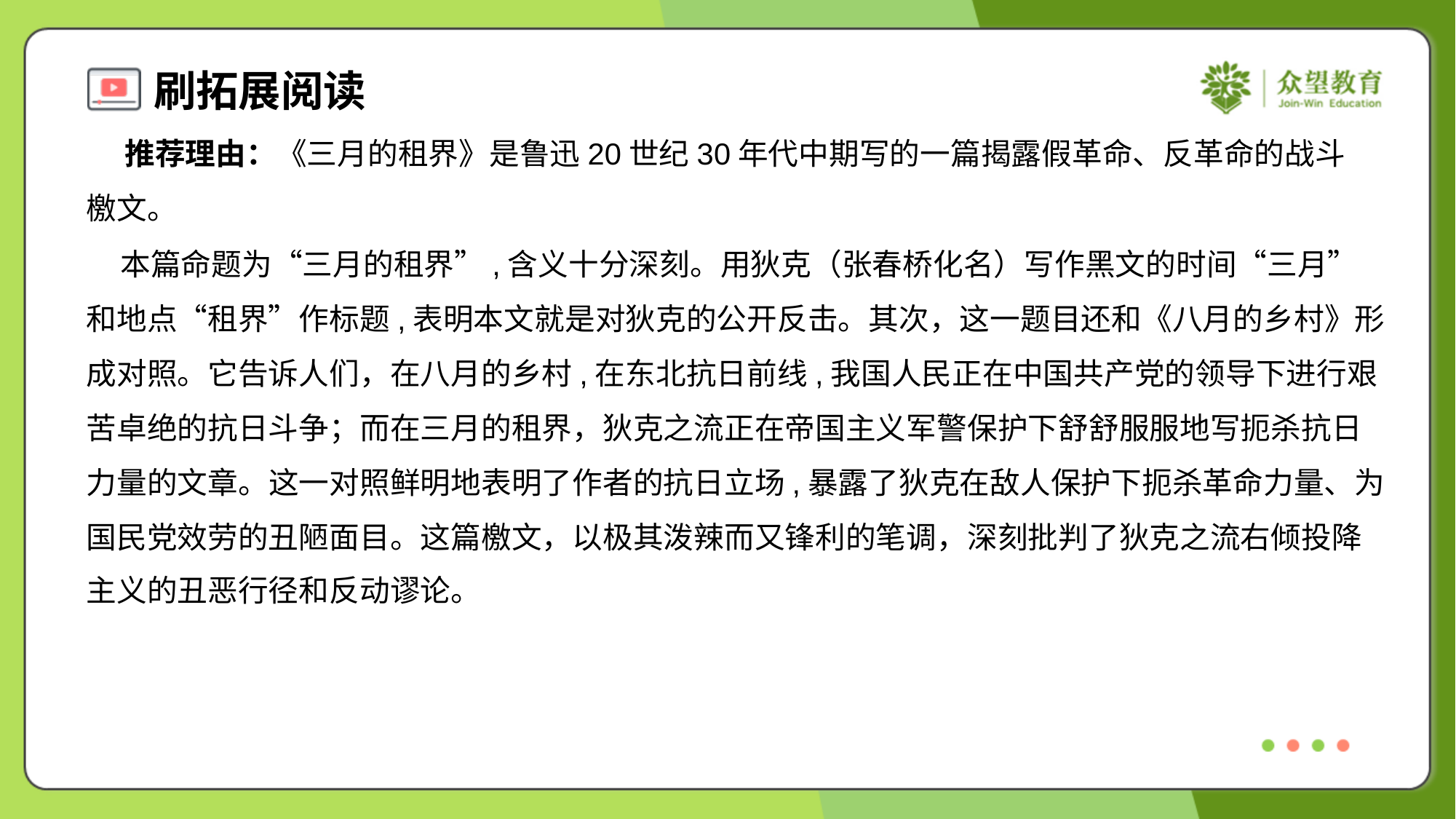

推荐理由：《三月的租界》是鲁迅20世纪30年代中期写的一篇揭露假革命、反革命的战斗
檄文。
    本篇命题为“三月的租界”,含义十分深刻。用狄克（张春桥化名）写作黑文的时间“三月”
和地点“租界”作标题,表明本文就是对狄克的公开反击。其次，这一题目还和《八月的乡村》形
成对照。它告诉人们，在八月的乡村,在东北抗日前线,我国人民正在中国共产党的领导下进行艰
苦卓绝的抗日斗争；而在三月的租界，狄克之流正在帝国主义军警保护下舒舒服服地写扼杀抗日
力量的文章。这一对照鲜明地表明了作者的抗日立场,暴露了狄克在敌人保护下扼杀革命力量、为
国民党效劳的丑陋面目。这篇檄文，以极其泼辣而又锋利的笔调，深刻批判了狄克之流右倾投降
主义的丑恶行径和反动谬论。